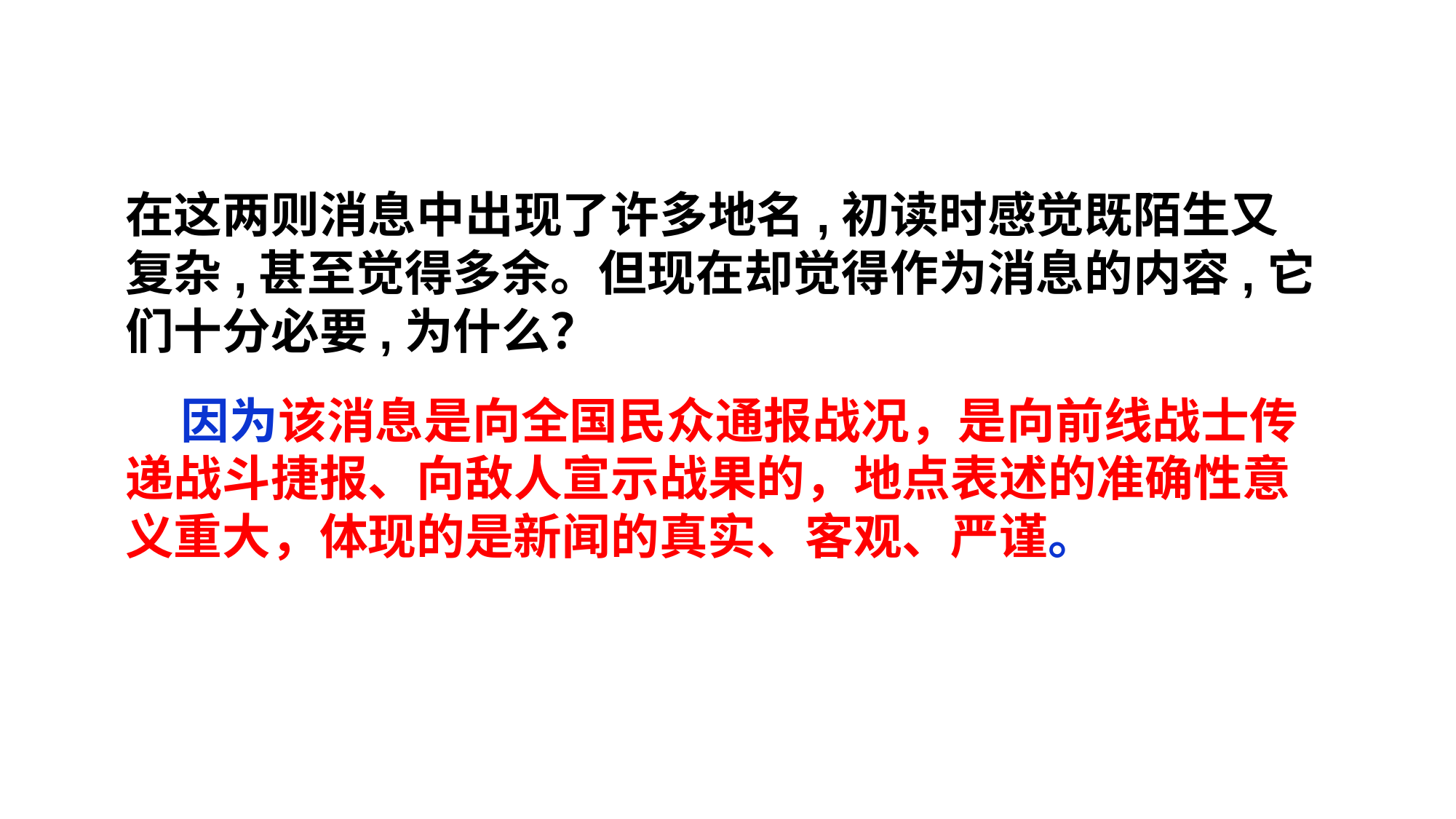

在这两则消息中出现了许多地名,初读时感觉既陌生又复杂,甚至觉得多余。但现在却觉得作为消息的内容,它们十分必要,为什么？

    因为该消息是向全国民众通报战况，是向前线战士传递战斗捷报、向敌人宣示战果的，地点表述的准确性意义重大，体现的是新闻的真实、客观、严谨。